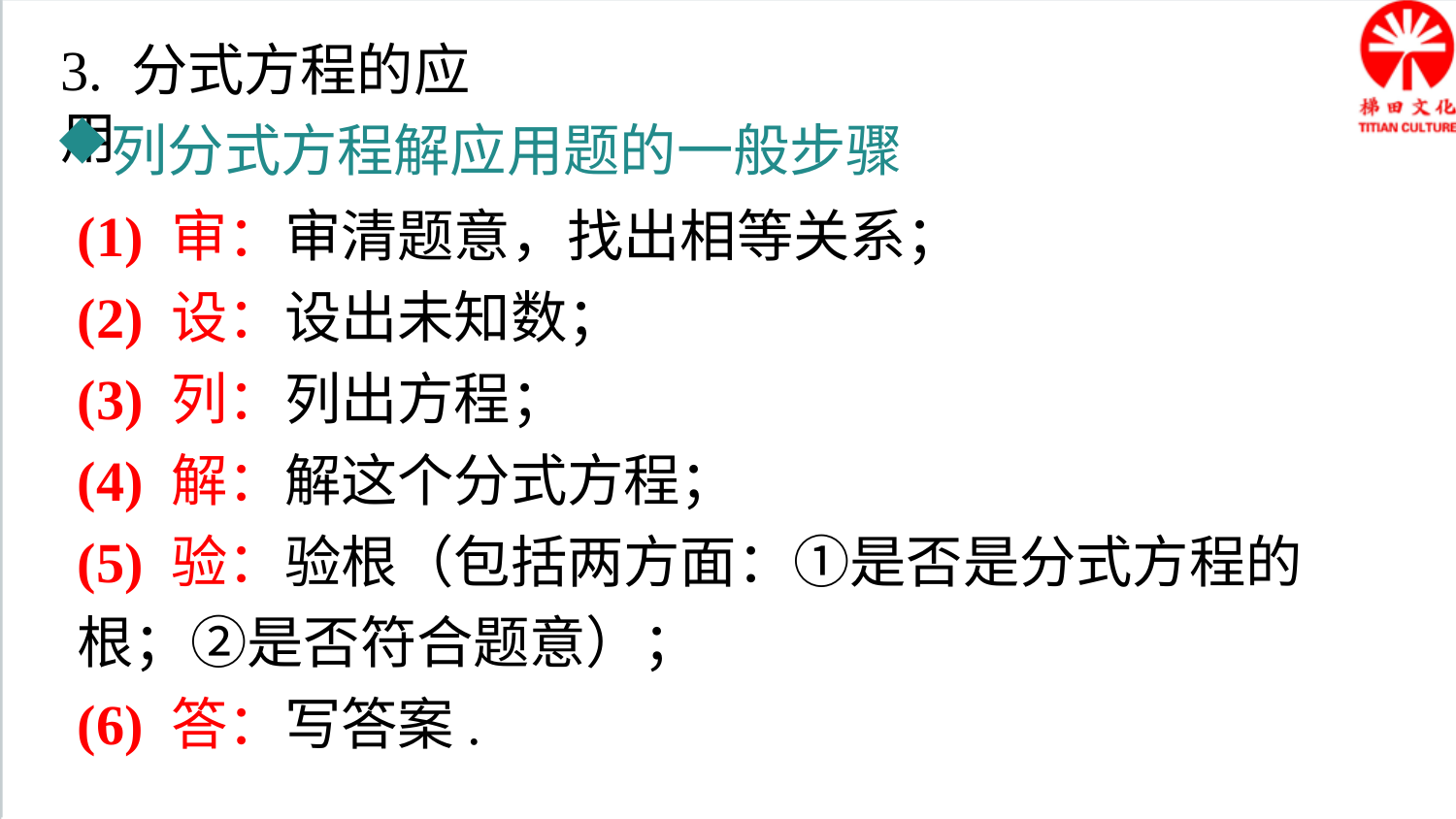

3. 分式方程的应用
列分式方程解应用题的一般步骤
(1) 审：审清题意，找出相等关系；
(2) 设：设出未知数；
(3) 列：列出方程；
(4) 解：解这个分式方程；
(5) 验：验根（包括两方面：①是否是分式方程的根；②是否符合题意）；
(6) 答：写答案.